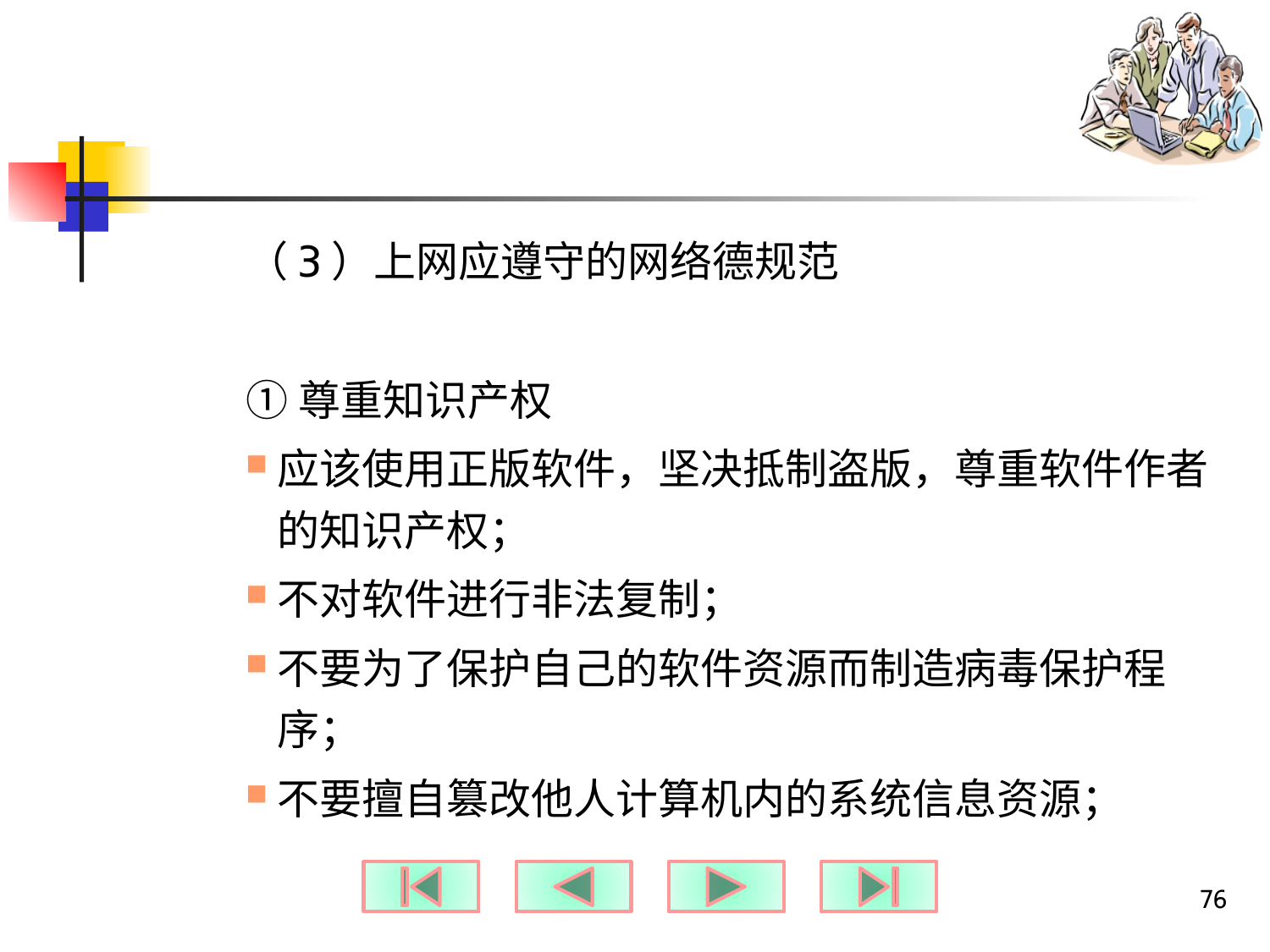

#
（3）上网应遵守的网络德规范

①尊重知识产权
应该使用正版软件，坚决抵制盗版，尊重软件作者的知识产权；
不对软件进行非法复制；
不要为了保护自己的软件资源而制造病毒保护程序；
不要擅自篡改他人计算机内的系统信息资源；

76